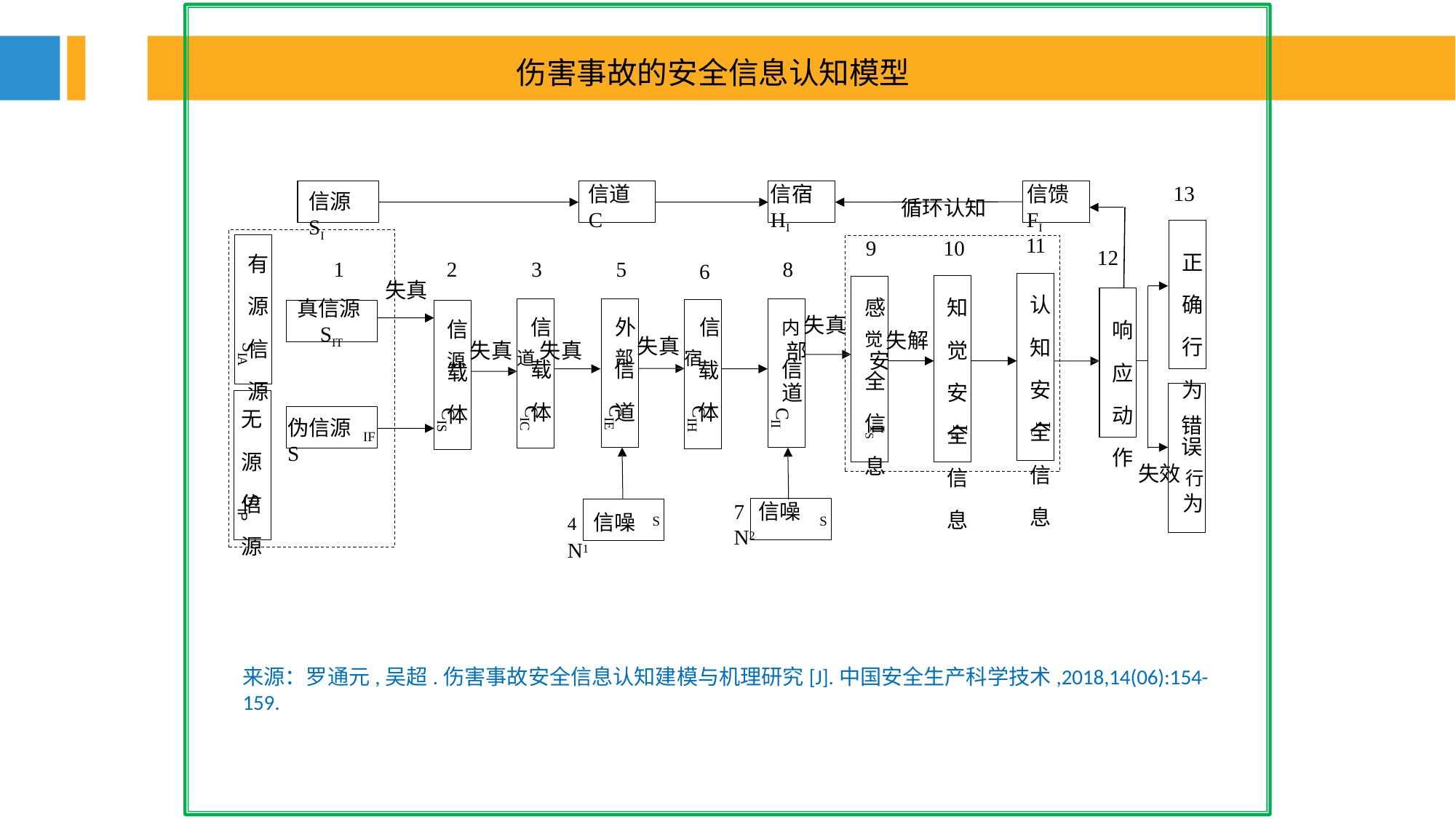

伤害事故的安全信息认知模型
13
信道C
信宿HI
信馈FI

信源SI
循环认知
10

11
9

12
正  确  行  为
有  源  信  源
2
8
1
真信源SIT
3
5
6

失真

感
觉失解  安
全  信  息
认  知  安  全  信  息

知  觉  安  全  信  息

信
外	信
内 失真  部
信
道
信
响  应  动  作
部 失真 宿
源 失真 道 失真
SIA

信  道
载  体

载  体
载  体

CIE
CIC
CIH
CII
CIS

无  源  信  源
错
伪信源S
IU
IP

IS
IF
误

失效 行
为
S
7 信噪N2

4 信噪N1

IP
S
S
来源：罗通元,吴超.伤害事故安全信息认知建模与机理研究[J].中国安全生产科学技术,2018,14(06):154-159.